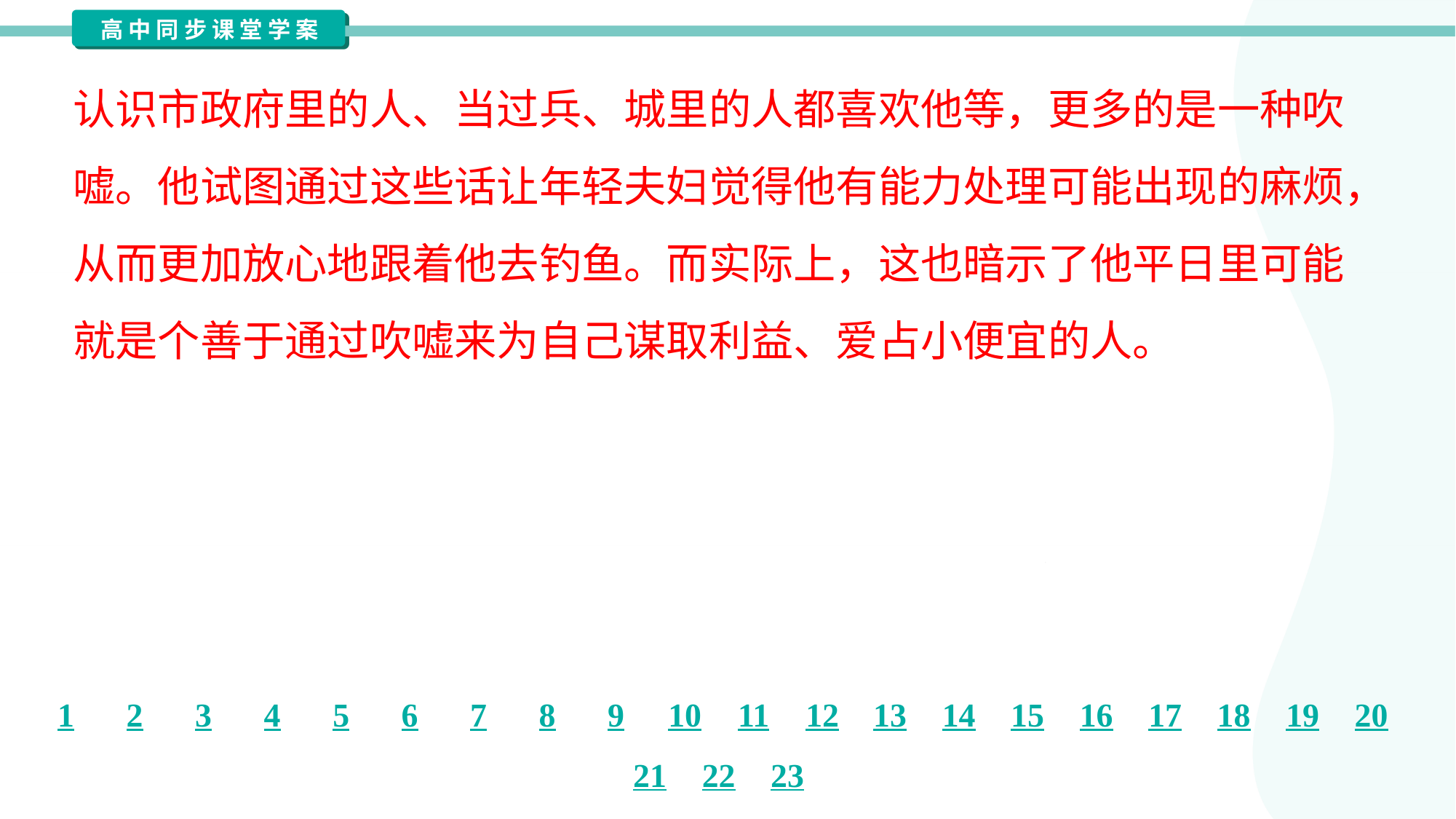

认识市政府里的人、当过兵、城里的人都喜欢他等，更多的是一种吹
嘘。他试图通过这些话让年轻夫妇觉得他有能力处理可能出现的麻烦，
从而更加放心地跟着他去钓鱼。而实际上，这也暗示了他平日里可能
就是个善于通过吹嘘来为自己谋取利益、爱占小便宜的人。